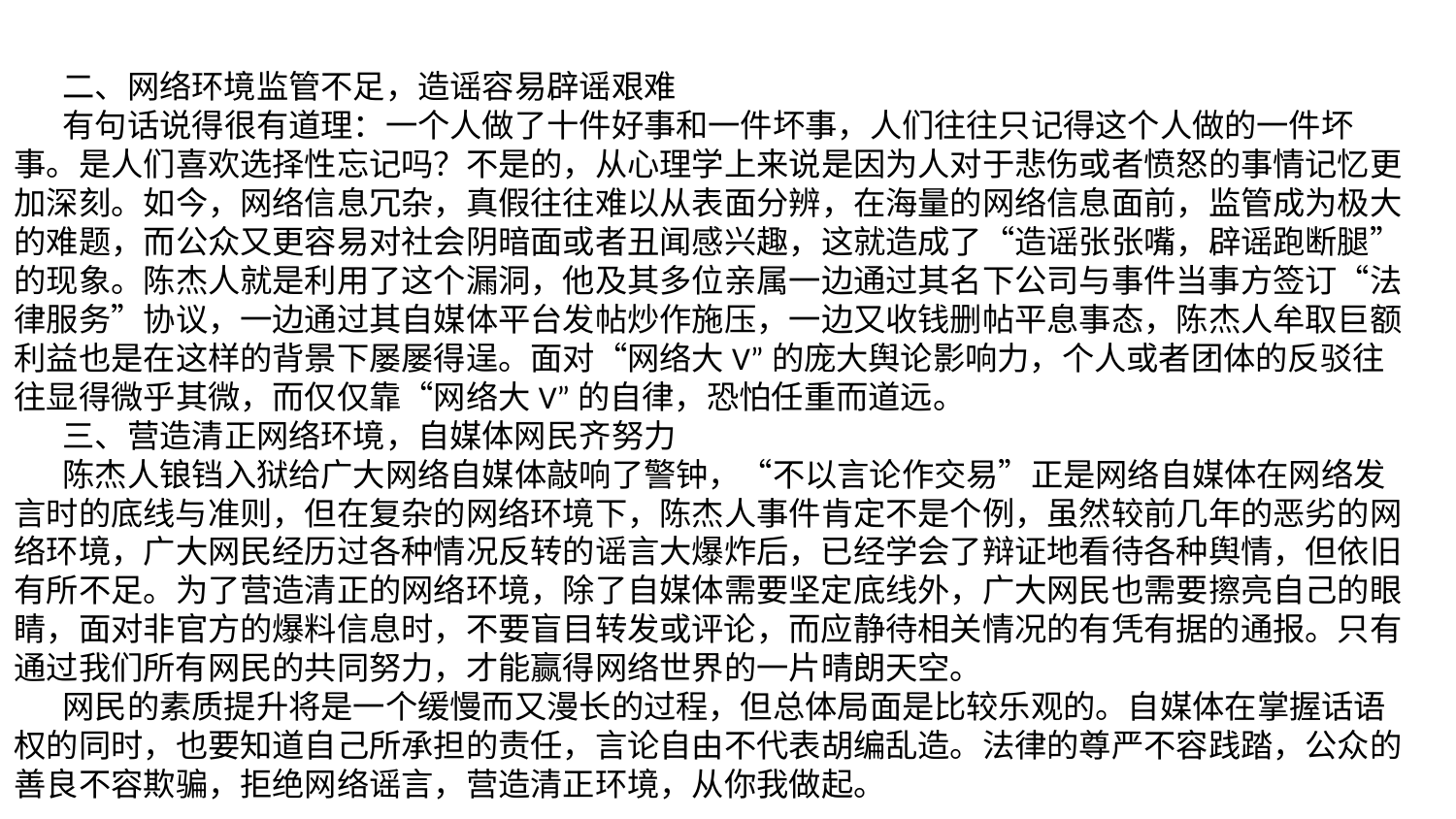

二、网络环境监管不足，造谣容易辟谣艰难
有句话说得很有道理：一个人做了十件好事和一件坏事，人们往往只记得这个人做的一件坏事。是人们喜欢选择性忘记吗？不是的，从心理学上来说是因为人对于悲伤或者愤怒的事情记忆更加深刻。如今，网络信息冗杂，真假往往难以从表面分辨，在海量的网络信息面前，监管成为极大的难题，而公众又更容易对社会阴暗面或者丑闻感兴趣，这就造成了“造谣张张嘴，辟谣跑断腿”的现象。陈杰人就是利用了这个漏洞，他及其多位亲属一边通过其名下公司与事件当事方签订“法律服务”协议，一边通过其自媒体平台发帖炒作施压，一边又收钱删帖平息事态，陈杰人牟取巨额利益也是在这样的背景下屡屡得逞。面对“网络大V”的庞大舆论影响力，个人或者团体的反驳往往显得微乎其微，而仅仅靠“网络大V”的自律，恐怕任重而道远。
三、营造清正网络环境，自媒体网民齐努力
陈杰人锒铛入狱给广大网络自媒体敲响了警钟，“不以言论作交易”正是网络自媒体在网络发言时的底线与准则，但在复杂的网络环境下，陈杰人事件肯定不是个例，虽然较前几年的恶劣的网络环境，广大网民经历过各种情况反转的谣言大爆炸后，已经学会了辩证地看待各种舆情，但依旧有所不足。为了营造清正的网络环境，除了自媒体需要坚定底线外，广大网民也需要擦亮自己的眼睛，面对非官方的爆料信息时，不要盲目转发或评论，而应静待相关情况的有凭有据的通报。只有通过我们所有网民的共同努力，才能赢得网络世界的一片晴朗天空。
网民的素质提升将是一个缓慢而又漫长的过程，但总体局面是比较乐观的。自媒体在掌握话语权的同时，也要知道自己所承担的责任，言论自由不代表胡编乱造。法律的尊严不容践踏，公众的善良不容欺骗，拒绝网络谣言，营造清正环境，从你我做起。